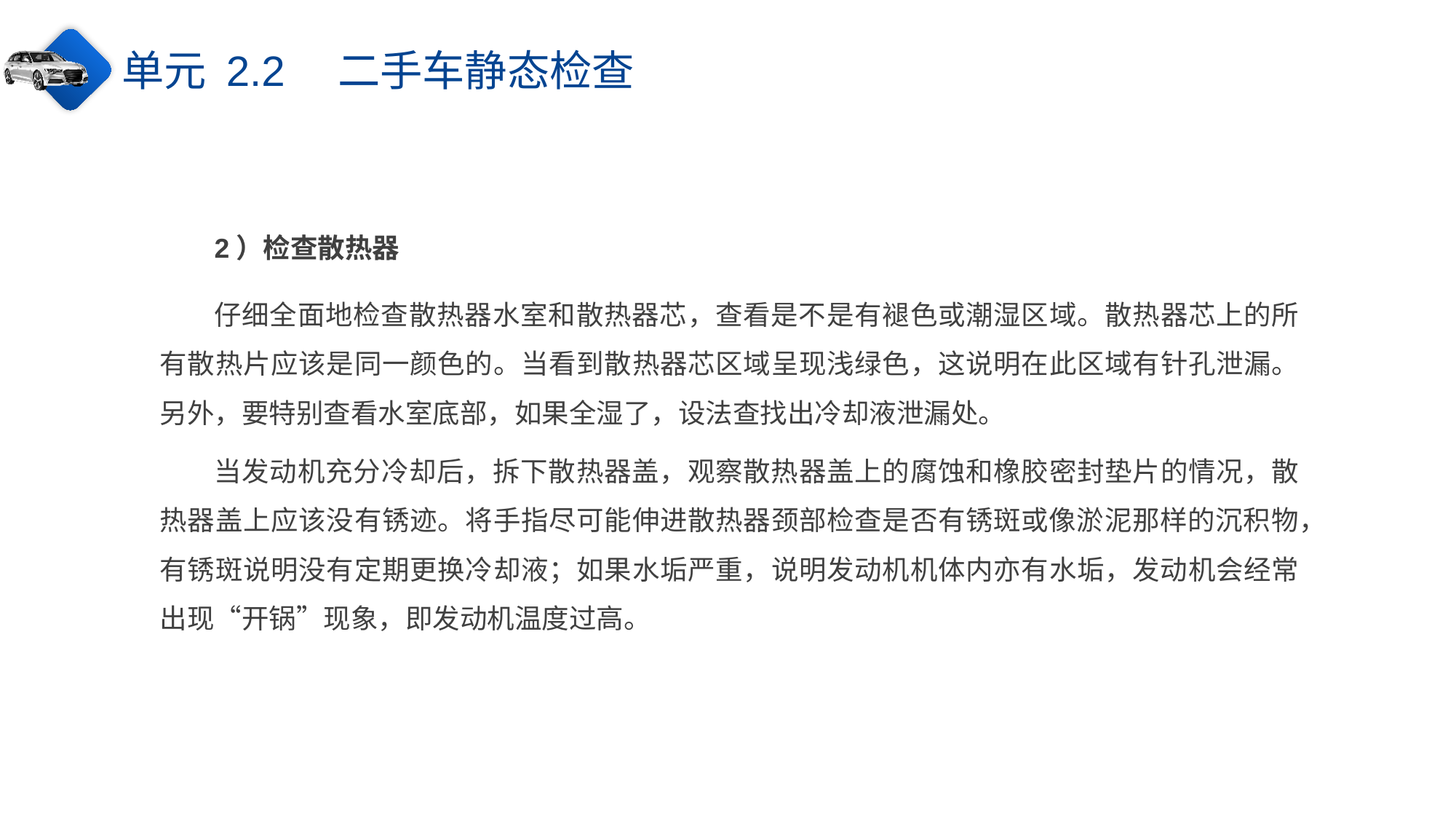

单元 2.2　二手车静态检查
2）检查散热器
仔细全面地检查散热器水室和散热器芯，查看是不是有褪色或潮湿区域。散热器芯上的所有散热片应该是同一颜色的。当看到散热器芯区域呈现浅绿色，这说明在此区域有针孔泄漏。另外，要特别查看水室底部，如果全湿了，设法查找出冷却液泄漏处。
当发动机充分冷却后，拆下散热器盖，观察散热器盖上的腐蚀和橡胶密封垫片的情况，散热器盖上应该没有锈迹。将手指尽可能伸进散热器颈部检查是否有锈斑或像淤泥那样的沉积物，有锈斑说明没有定期更换冷却液；如果水垢严重，说明发动机机体内亦有水垢，发动机会经常出现“开锅”现象，即发动机温度过高。